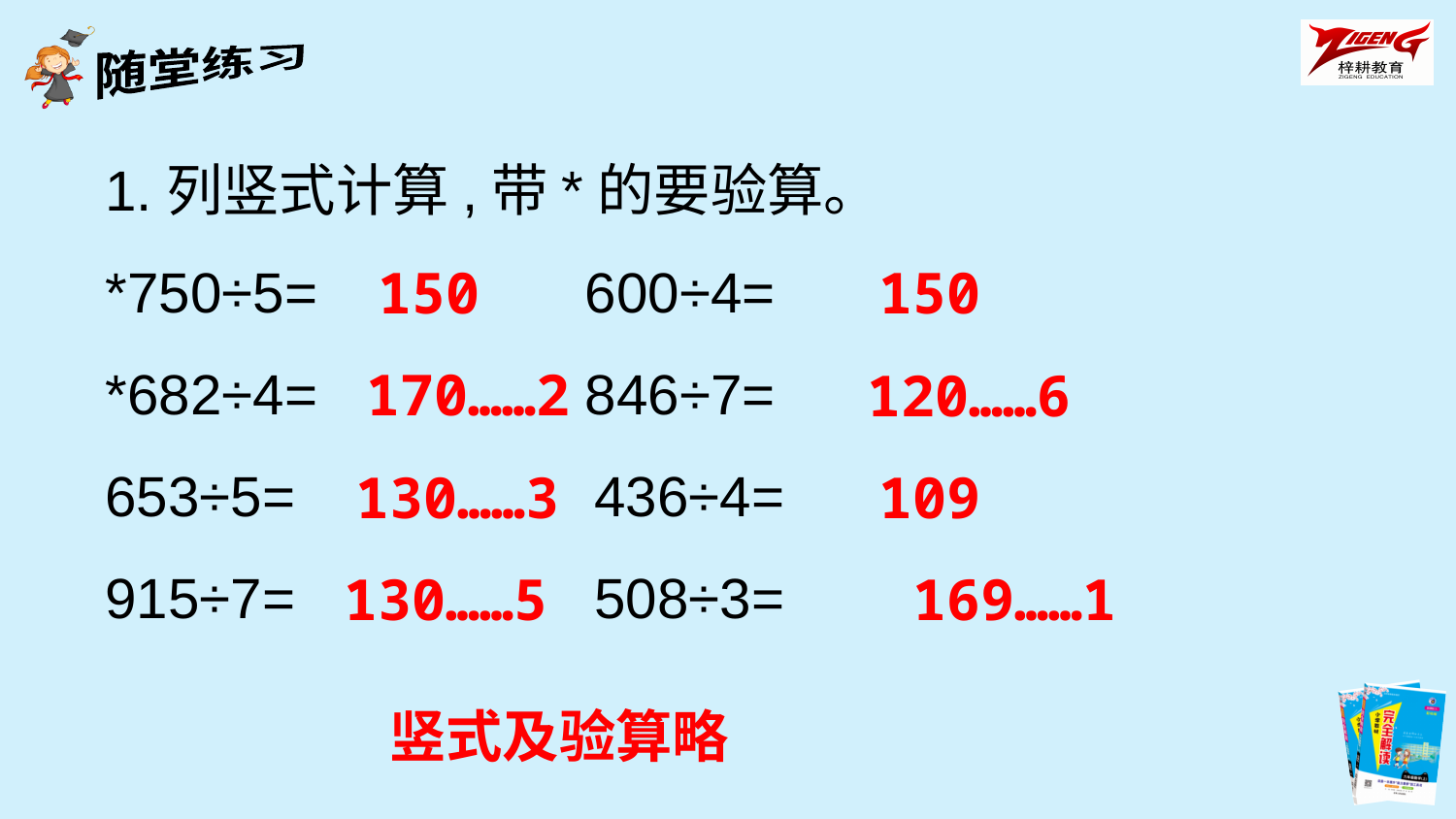

1.列竖式计算,带*的要验算。
*750÷5=                 600÷4=
*682÷4=                 846÷7=
653÷5=                   436÷4=
915÷7=                   508÷3=
150
150
170……2
120……6
130……3
109
130……5
169……1
竖式及验算略